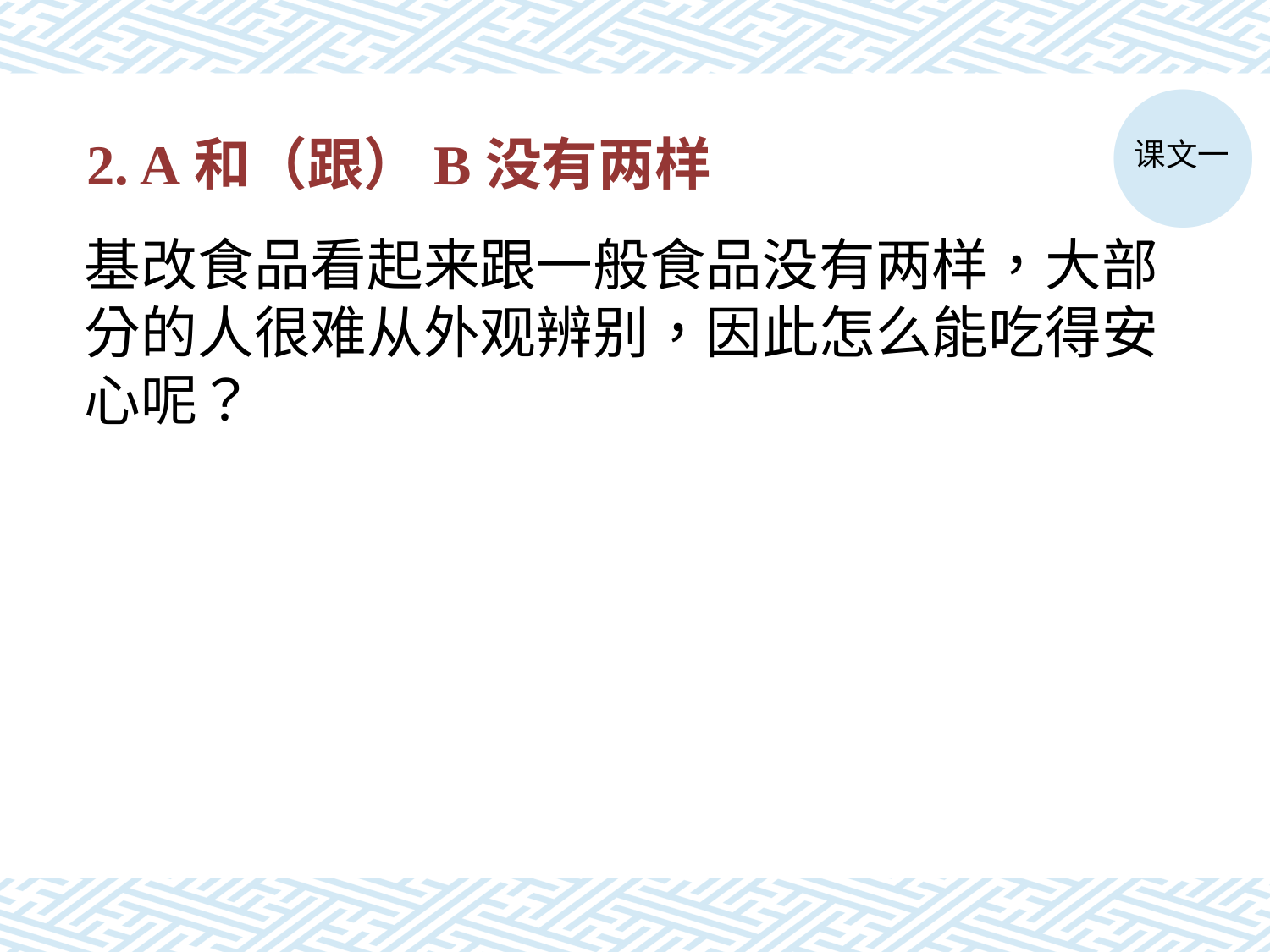

课文一
# 2. A和（跟）B没有两样
基改食品看起来跟一般食品没有两样，大部分的人很难从外观辨别，因此怎么能吃得安心呢？